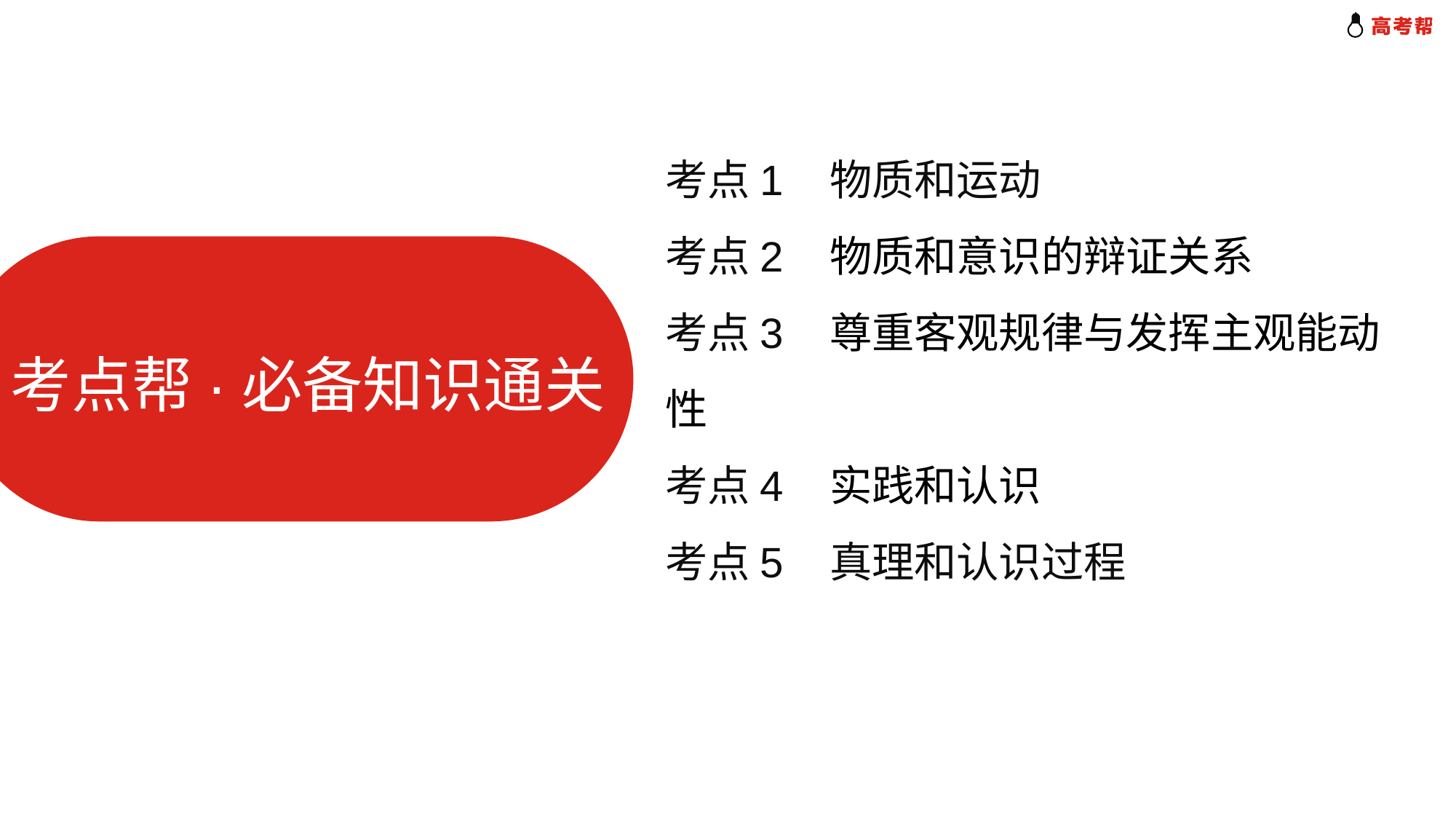

考点1   物质和运动
考点2   物质和意识的辩证关系
考点3   尊重客观规律与发挥主观能动性
考点4   实践和认识
考点5   真理和认识过程

考点帮·必备知识通关